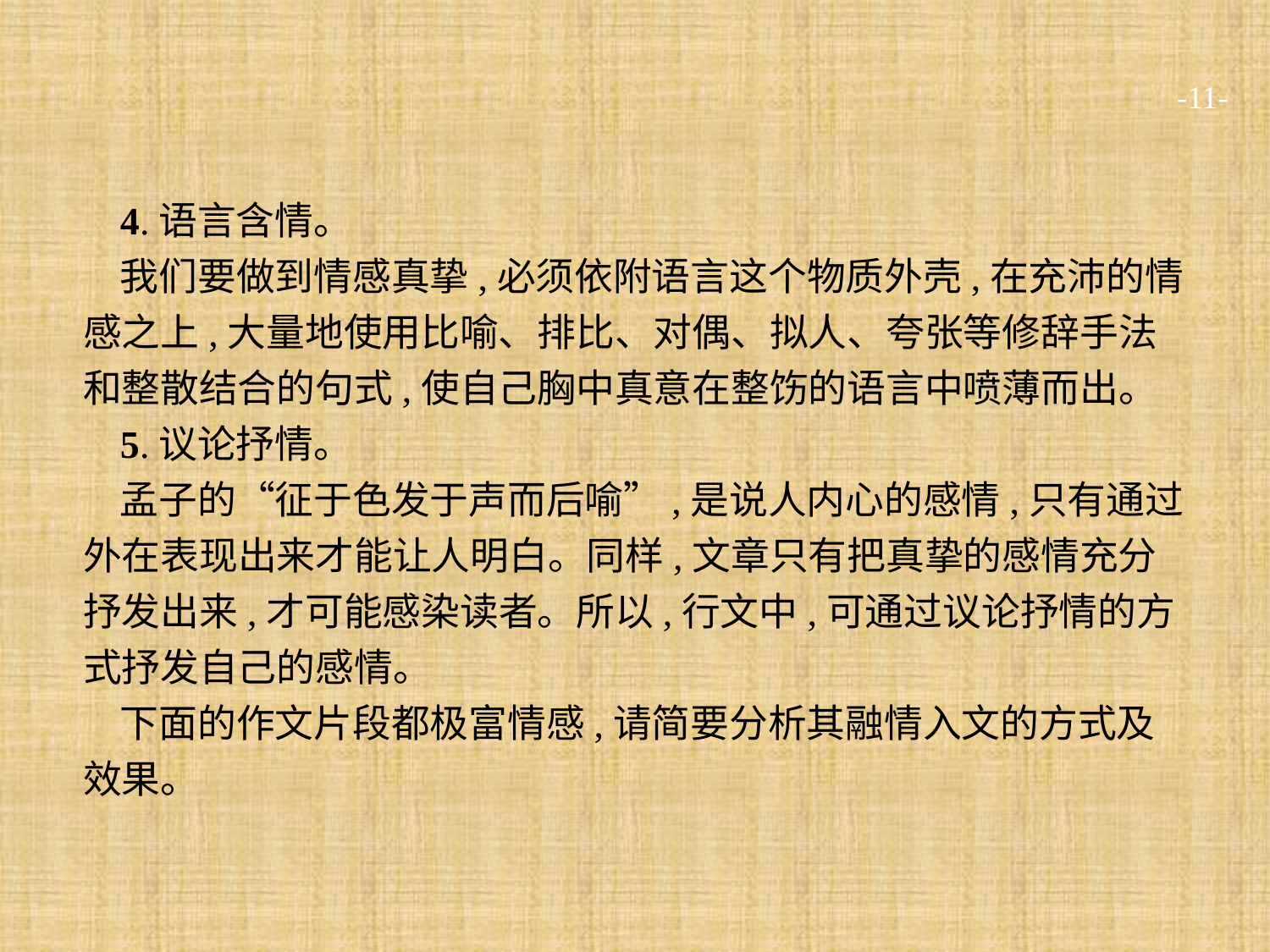

-11-
4.语言含情。
我们要做到情感真挚,必须依附语言这个物质外壳,在充沛的情感之上,大量地使用比喻、排比、对偶、拟人、夸张等修辞手法和整散结合的句式,使自己胸中真意在整饬的语言中喷薄而出。
5.议论抒情。
孟子的“征于色发于声而后喻”,是说人内心的感情,只有通过外在表现出来才能让人明白。同样,文章只有把真挚的感情充分抒发出来,才可能感染读者。所以,行文中,可通过议论抒情的方式抒发自己的感情。
下面的作文片段都极富情感,请简要分析其融情入文的方式及效果。